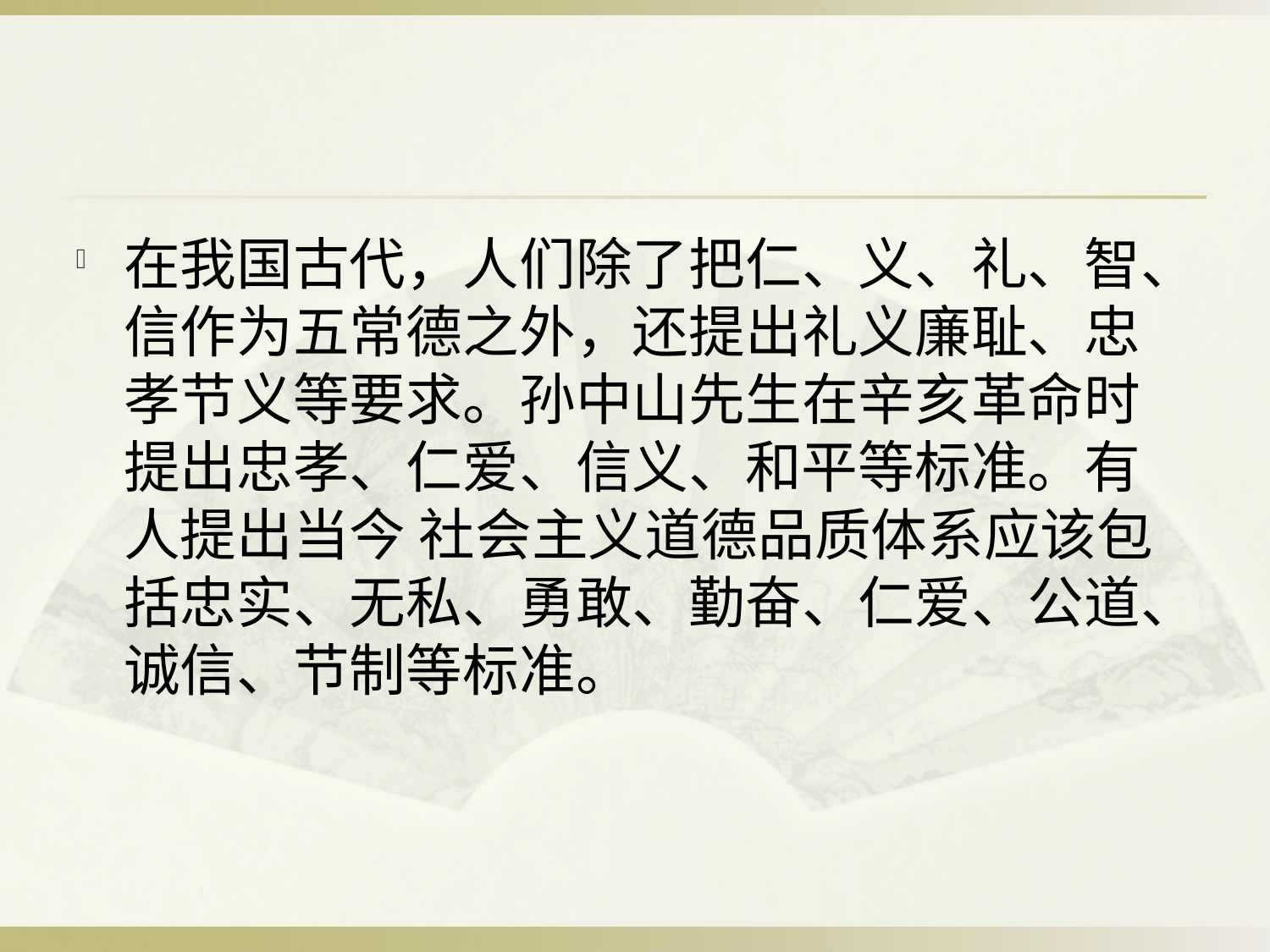

#
在我国古代，人们除了把仁、义、礼、智、信作为五常德之外，还提出礼义廉耻、忠孝节义等要求。孙中山先生在辛亥革命时提出忠孝、仁爱、信义、和平等标准。有人提出当今 社会主义道德品质体系应该包括忠实、无私、勇敢、勤奋、仁爱、公道、诚信、节制等标准。